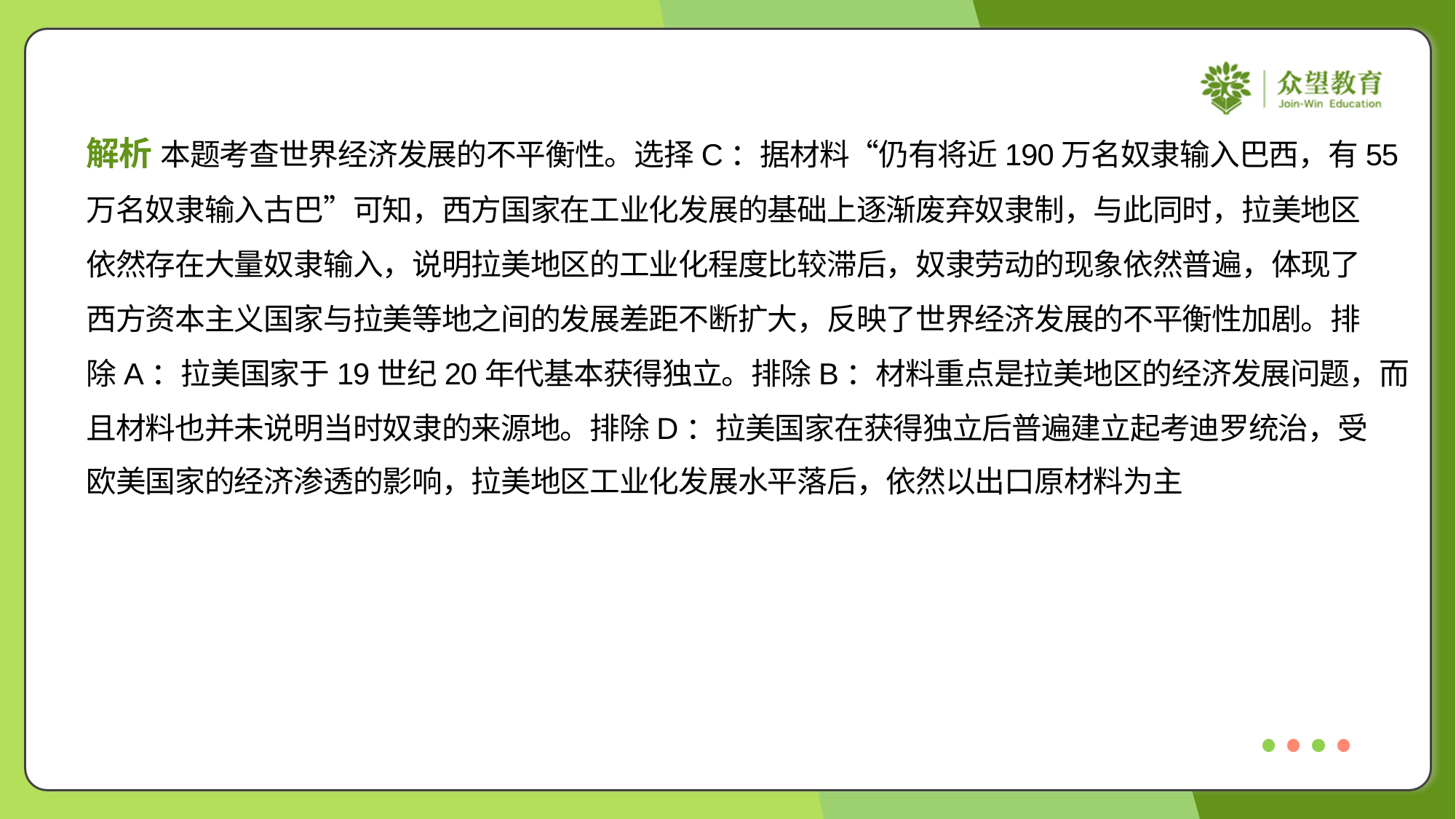

解析 本题考查世界经济发展的不平衡性。选择C：据材料“仍有将近190万名奴隶输入巴西，有55
万名奴隶输入古巴”可知，西方国家在工业化发展的基础上逐渐废弃奴隶制，与此同时，拉美地区
依然存在大量奴隶输入，说明拉美地区的工业化程度比较滞后，奴隶劳动的现象依然普遍，体现了
西方资本主义国家与拉美等地之间的发展差距不断扩大，反映了世界经济发展的不平衡性加剧。排
除A：拉美国家于19世纪20年代基本获得独立。排除B：材料重点是拉美地区的经济发展问题，而
且材料也并未说明当时奴隶的来源地。排除D：拉美国家在获得独立后普遍建立起考迪罗统治，受
欧美国家的经济渗透的影响，拉美地区工业化发展水平落后，依然以出口原材料为主